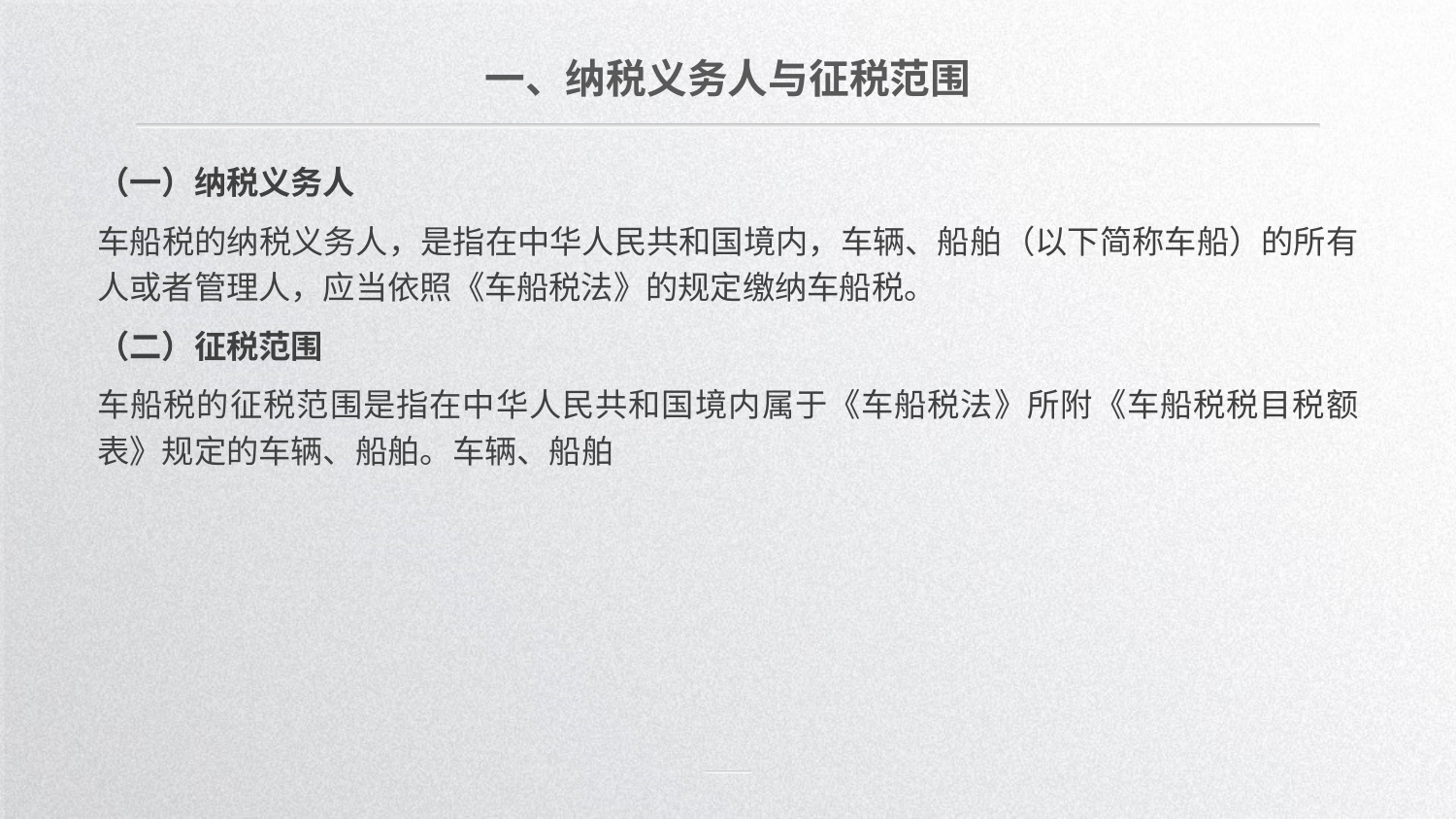

一、纳税义务人与征税范围
（一）纳税义务人
车船税的纳税义务人，是指在中华人民共和国境内，车辆、船舶（以下简称车船）的所有人或者管理人，应当依照《车船税法》的规定缴纳车船税。
（二）征税范围
车船税的征税范围是指在中华人民共和国境内属于《车船税法》所附《车船税税目税额表》规定的车辆、船舶。车辆、船舶